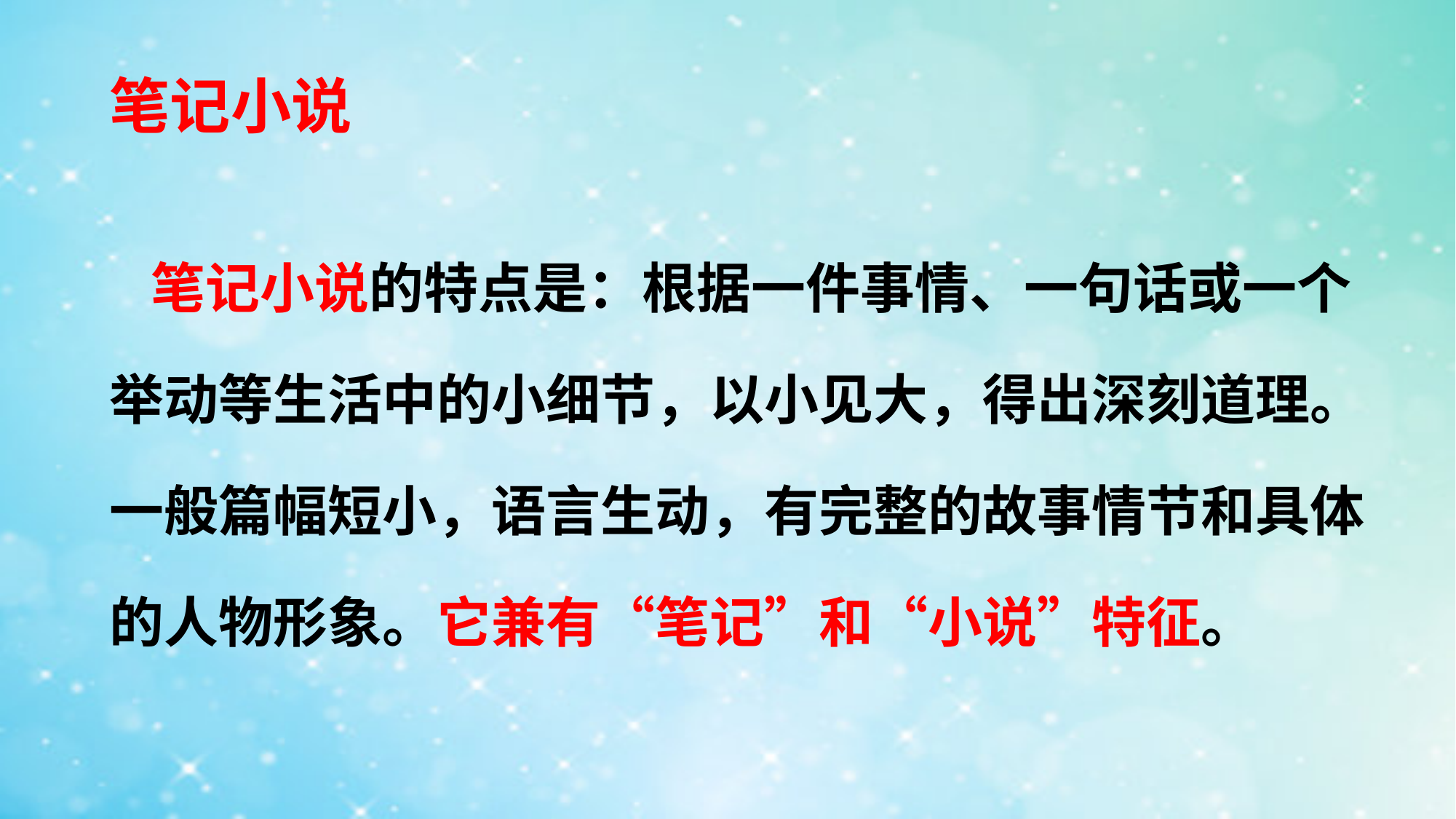

笔记小说
    笔记小说的特点是：根据一件事情、一句话或一个举动等生活中的小细节，以小见大，得出深刻道理。一般篇幅短小，语言生动，有完整的故事情节和具体的人物形象。它兼有“笔记”和“小说”特征。